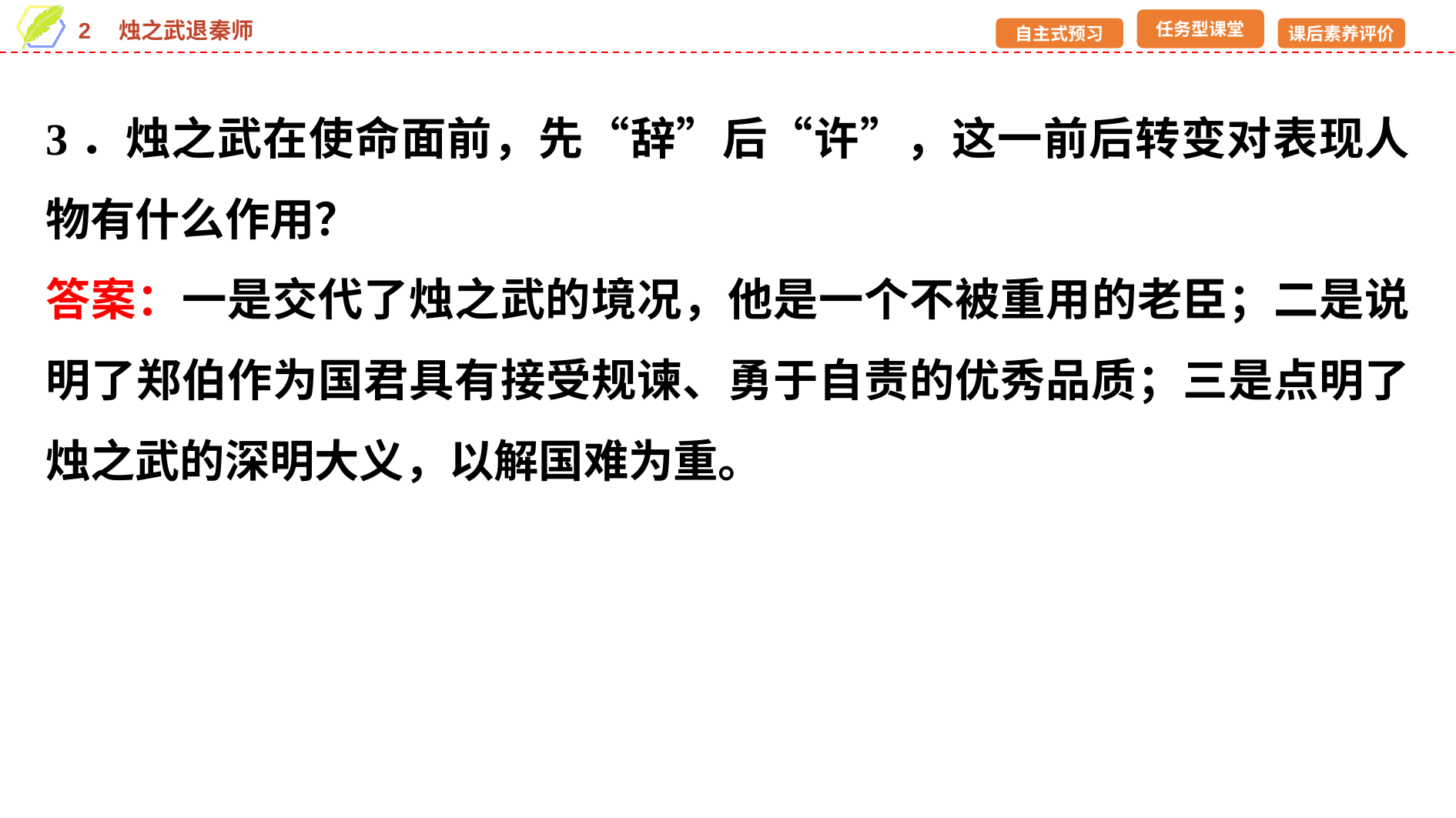

3．烛之武在使命面前，先“辞”后“许”，这一前后转变对表现人物有什么作用？
答案：一是交代了烛之武的境况，他是一个不被重用的老臣；二是说明了郑伯作为国君具有接受规谏、勇于自责的优秀品质；三是点明了烛之武的深明大义，以解国难为重。